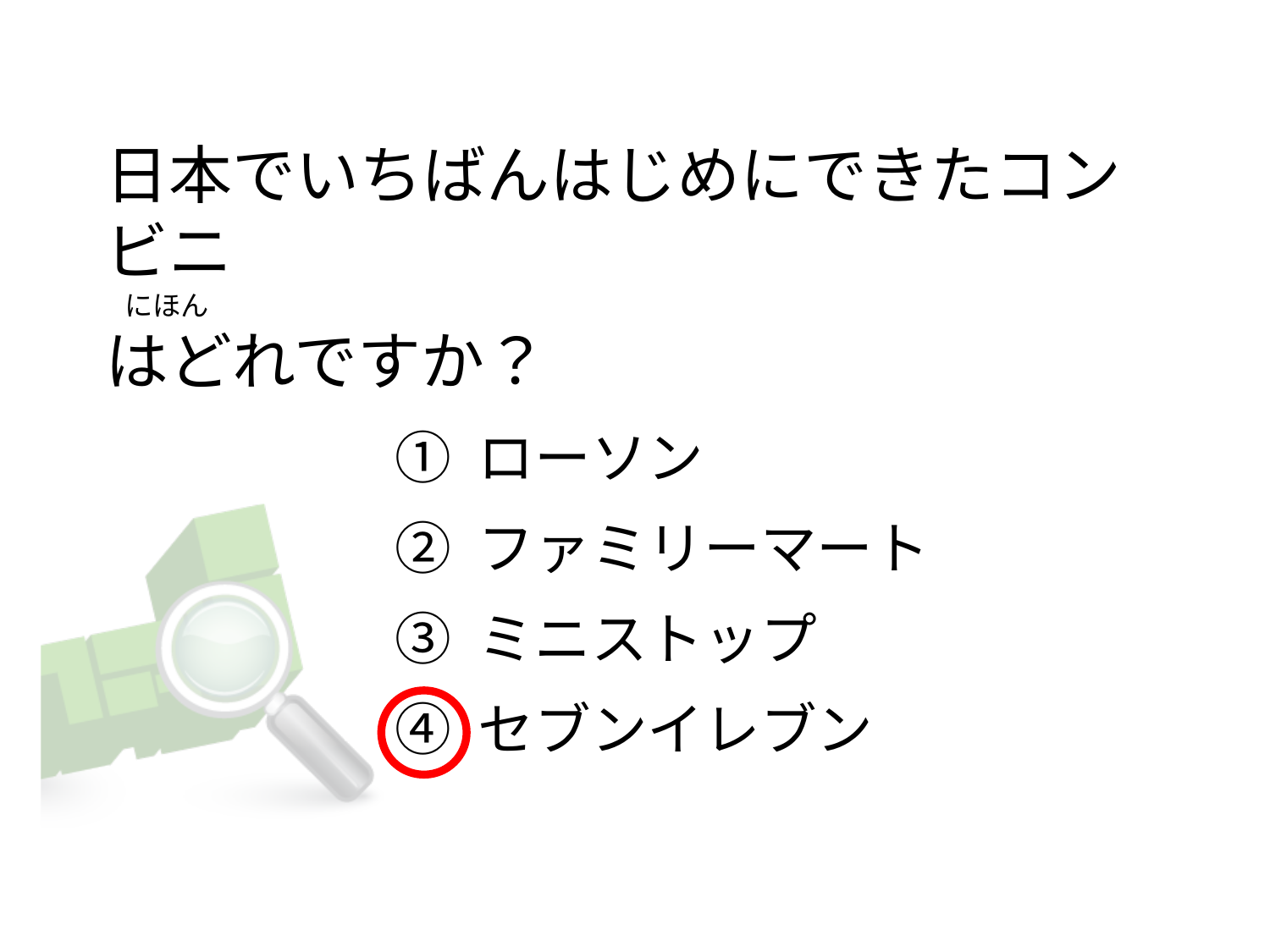

# 日本でいちばんはじめにできたコンビニ    にほん            はどれですか？
① ローソン
② ファミリーマート
③ ミニストップ
④ セブンイレブン